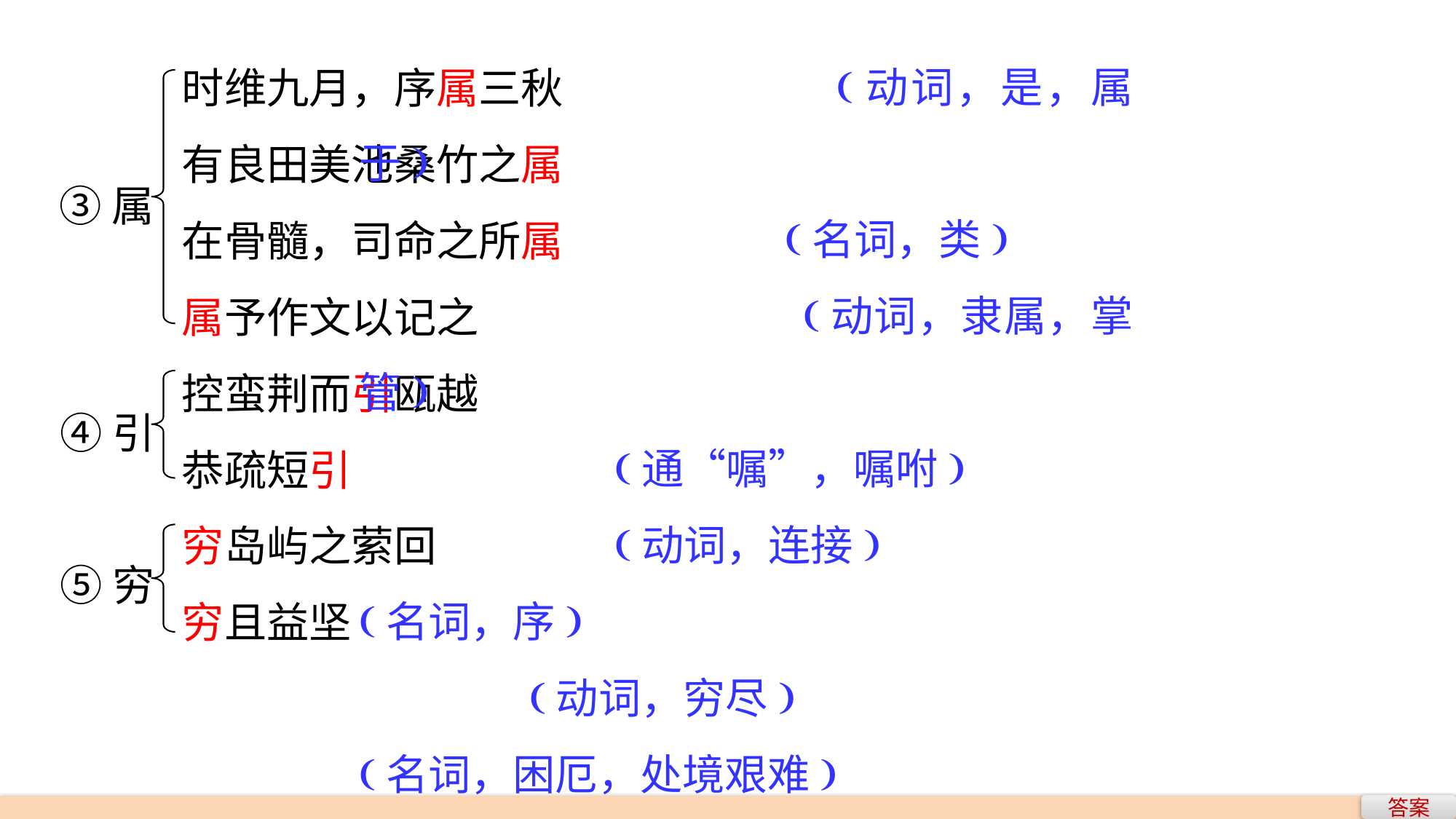

(动词，是，属于)
                    (名词，类)
                    (动词，隶属，掌管)
            (通“嘱”，嘱咐)
            (动词，连接)
(名词，序)
        (动词，穷尽)
(名词，困厄，处境艰难)
时维九月，序属三秋
有良田美池桑竹之属
在骨髓，司命之所属
属予作文以记之
控蛮荆而引瓯越
恭疏短引
穷岛屿之萦回
穷且益坚

③属

④引

⑤穷
答案